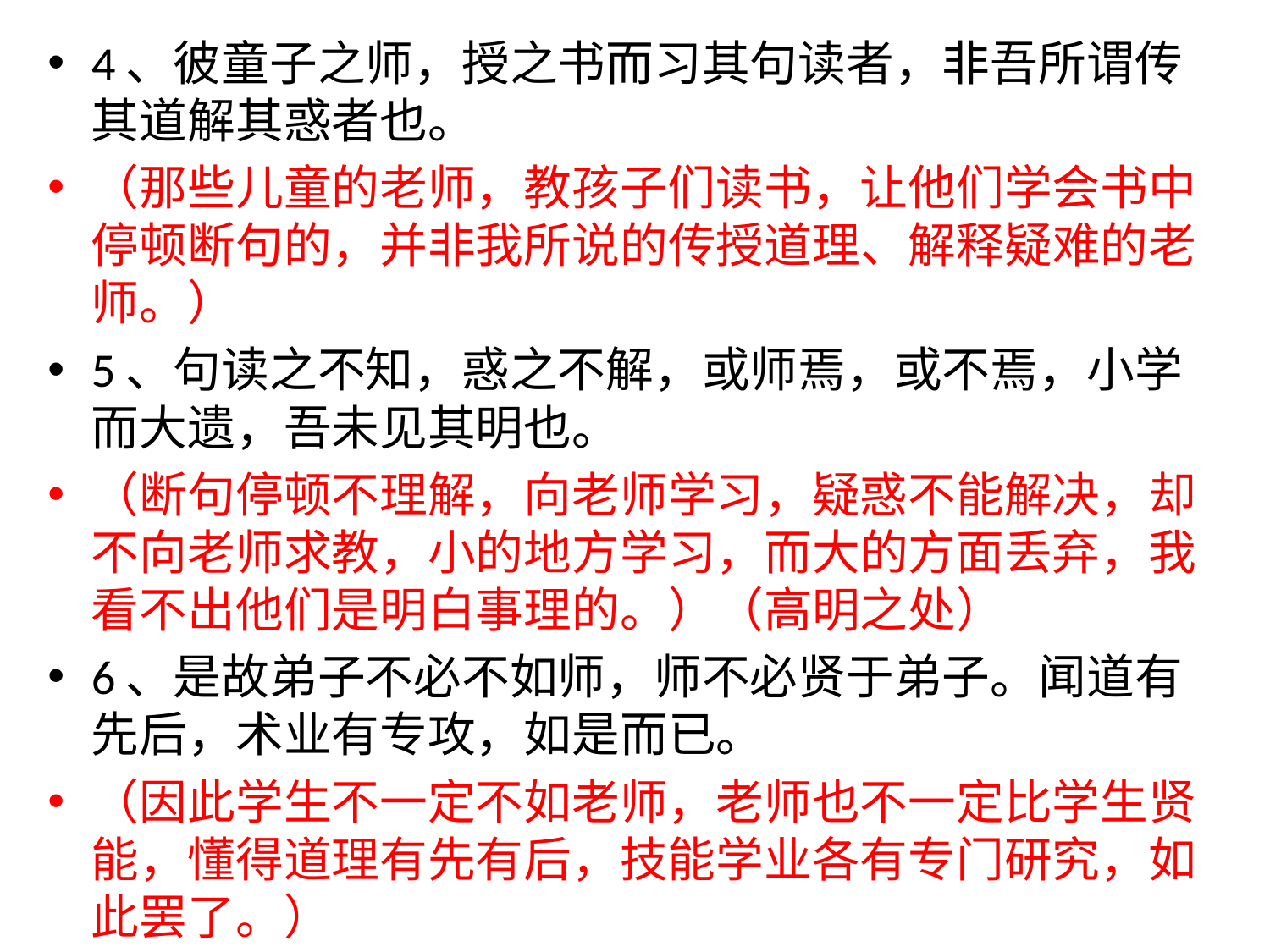

4、彼童子之师，授之书而习其句读者，非吾所谓传其道解其惑者也。
（那些儿童的老师，教孩子们读书，让他们学会书中停顿断句的，并非我所说的传授道理、解释疑难的老师。）
5、句读之不知，惑之不解，或师焉，或不焉，小学而大遗，吾未见其明也。
（断句停顿不理解，向老师学习，疑惑不能解决，却不向老师求教，小的地方学习，而大的方面丢弃，我看不出他们是明白事理的。）（高明之处）
6、是故弟子不必不如师，师不必贤于弟子。闻道有先后，术业有专攻，如是而已。
（因此学生不一定不如老师，老师也不一定比学生贤能，懂得道理有先有后，技能学业各有专门研究，如此罢了。）